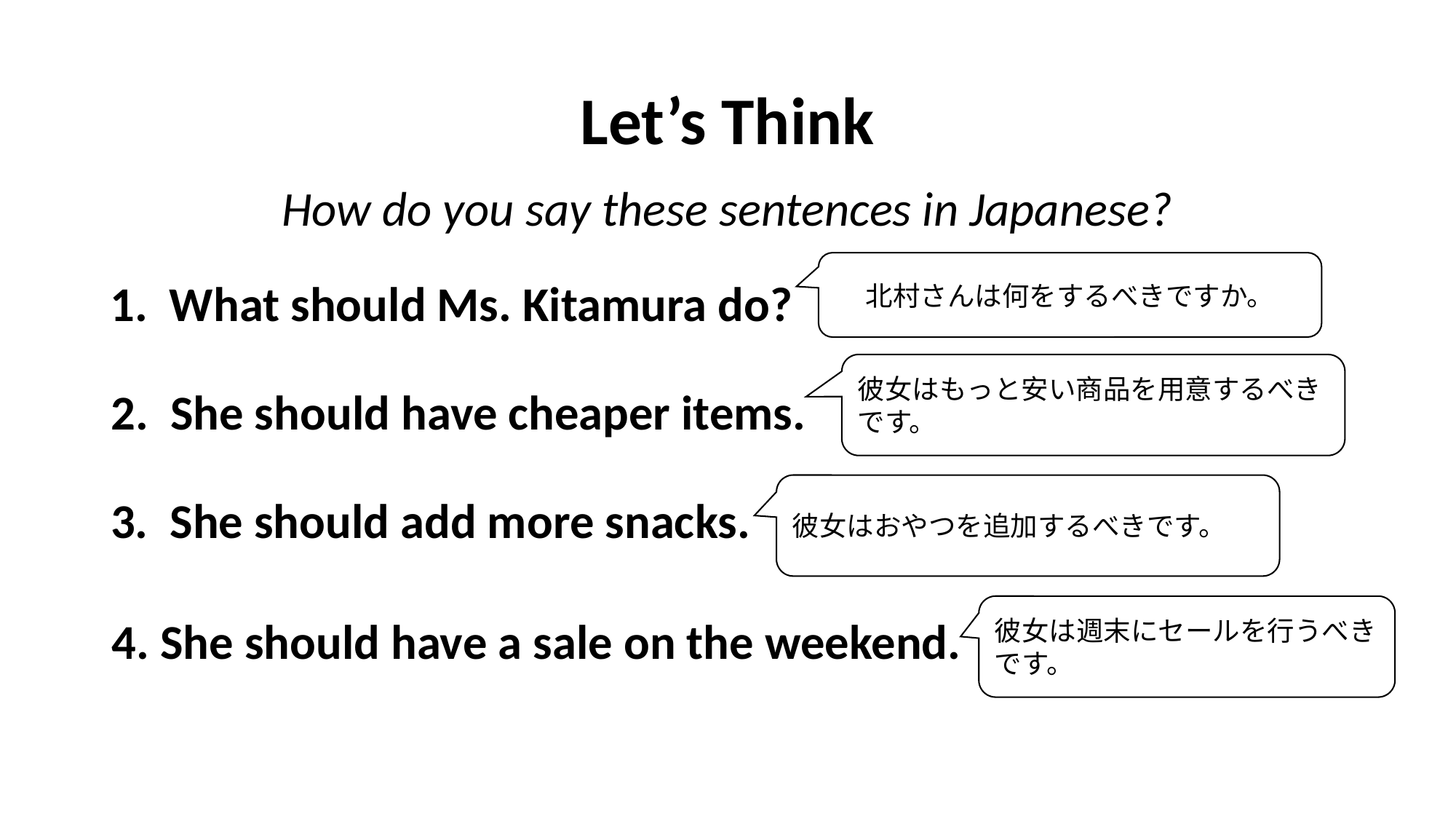

# Let’s Think
How do you say these sentences in Japanese?

北村さんは何をするべきですか。
1.  What should Ms. Kitamura do?
彼女はもっと安い商品を用意するべきです。
2.  She should have cheaper items.
彼女はおやつを追加するべきです。
3.  She should add more snacks.
彼女は週末にセールを行うべきです。
4. She should have a sale on the weekend.